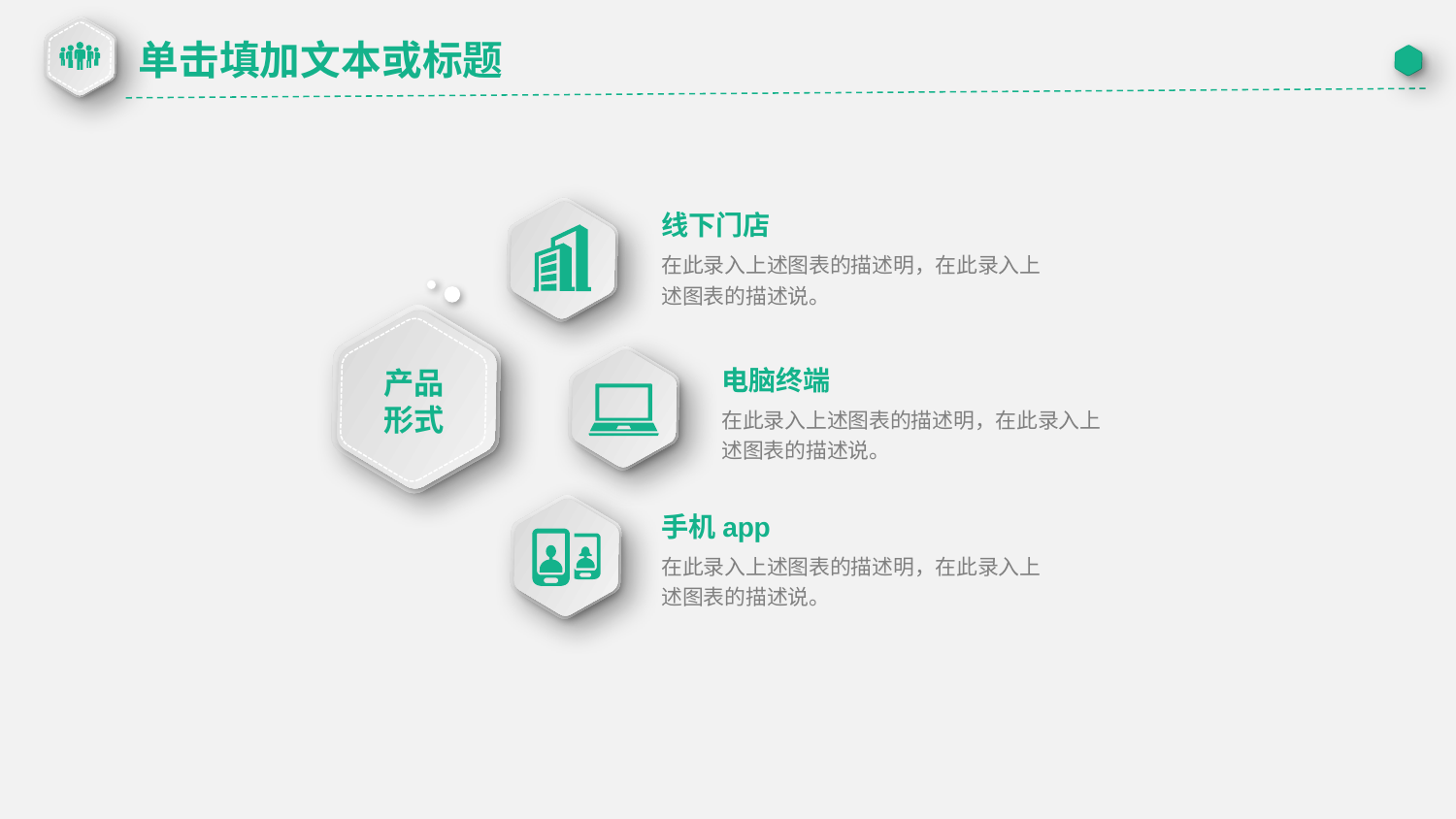

单击填加文本或标题

线下门店

在此录入上述图表的描述明，在此录入上述图表的描述说。

电脑终端
产品
形式

在此录入上述图表的描述明，在此录入上述图表的描述说。

手机app

在此录入上述图表的描述明，在此录入上述图表的描述说。